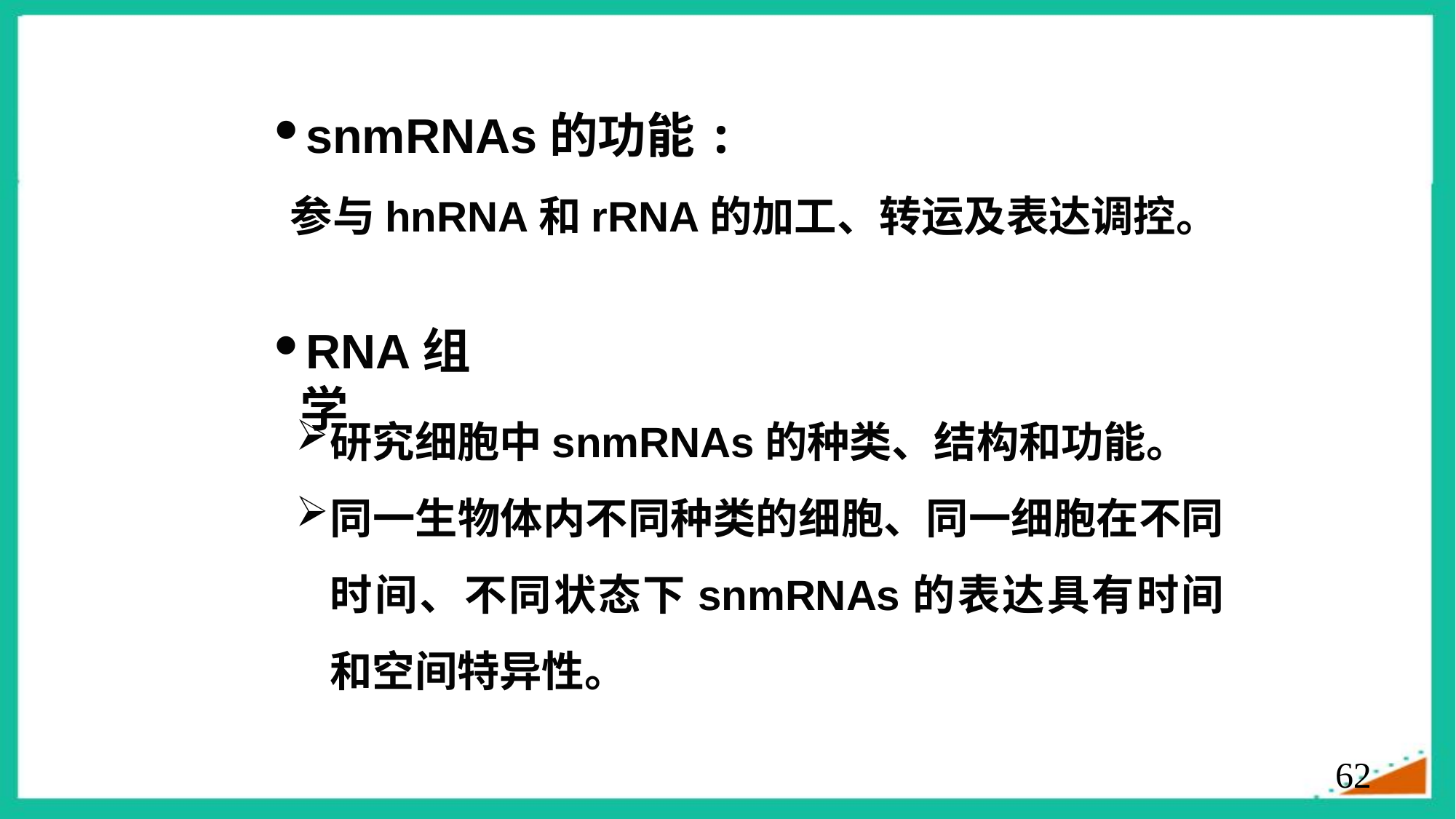

snmRNAs的功能:
参与hnRNA和rRNA的加工、转运及表达调控。
RNA组学
研究细胞中snmRNAs的种类、结构和功能。
同一生物体内不同种类的细胞、同一细胞在不同时间、不同状态下snmRNAs的表达具有时间和空间特异性。
62